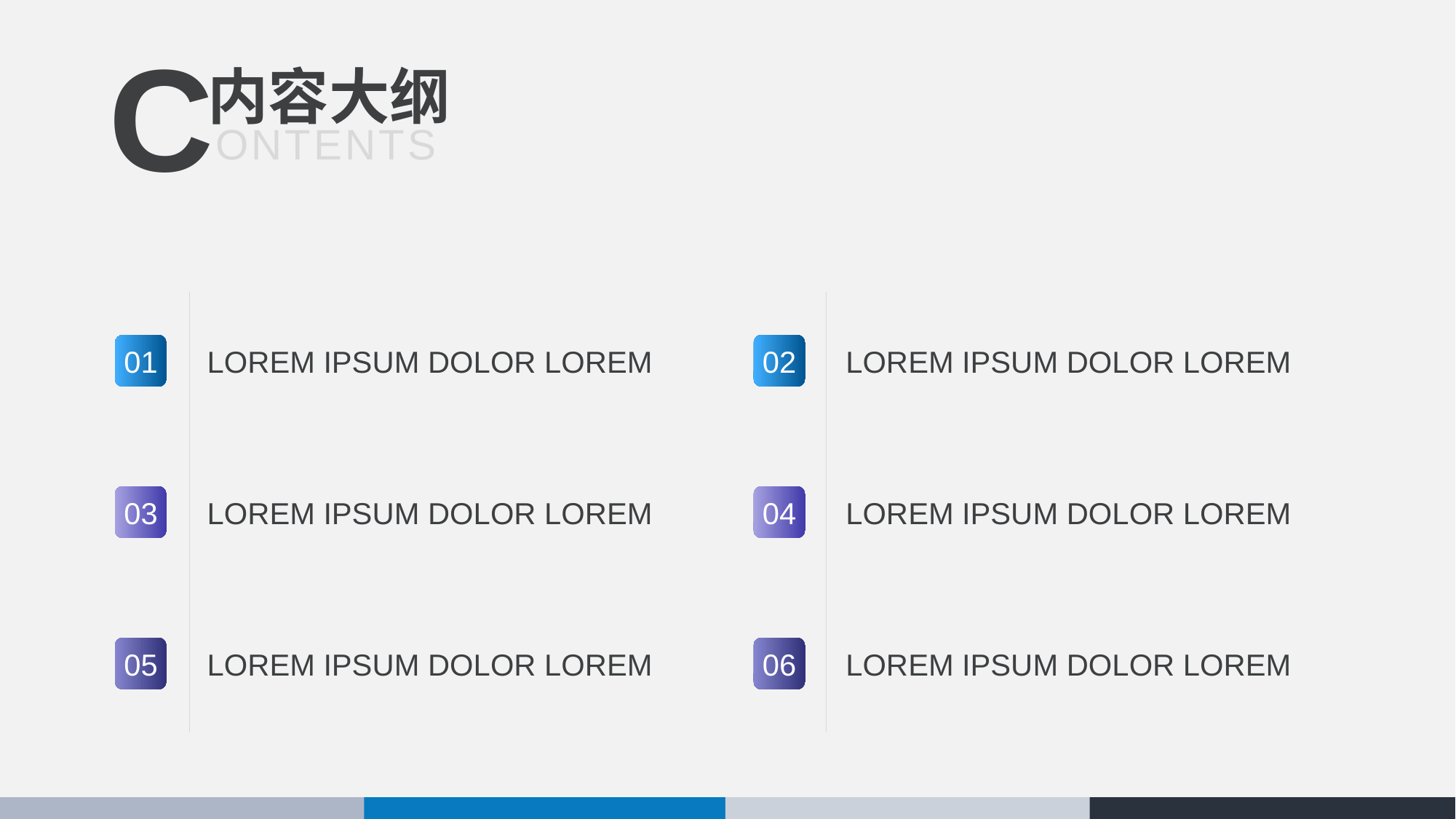

内容大纲
C
  ONTENTS
02
01
LOREM IPSUM DOLOR LOREM
LOREM IPSUM DOLOR LOREM
03
04
LOREM IPSUM DOLOR LOREM
LOREM IPSUM DOLOR LOREM
05
06
LOREM IPSUM DOLOR LOREM
LOREM IPSUM DOLOR LOREM